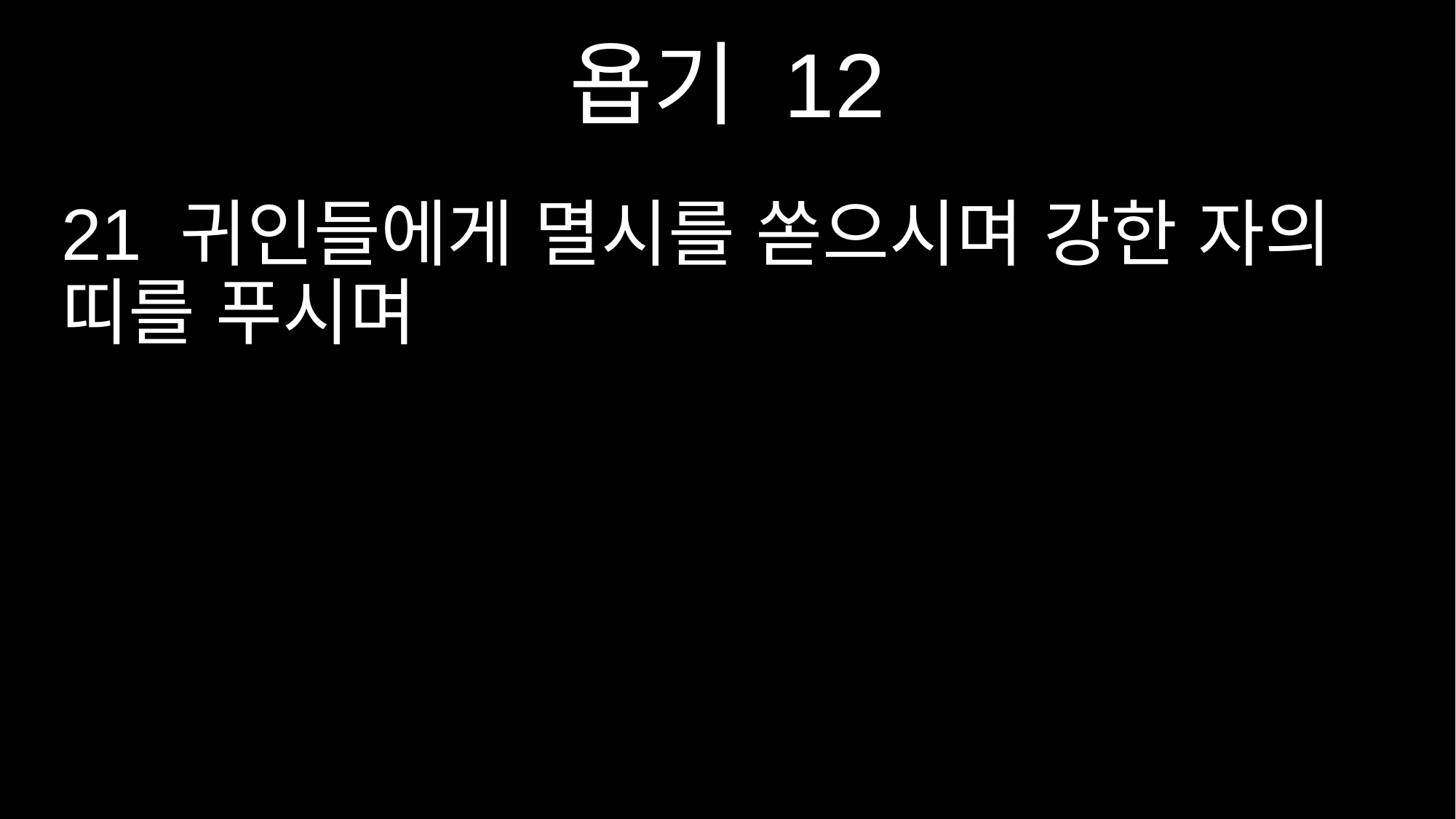

욥기 12
21 귀인들에게 멸시를 쏟으시며 강한 자의 띠를 푸시며